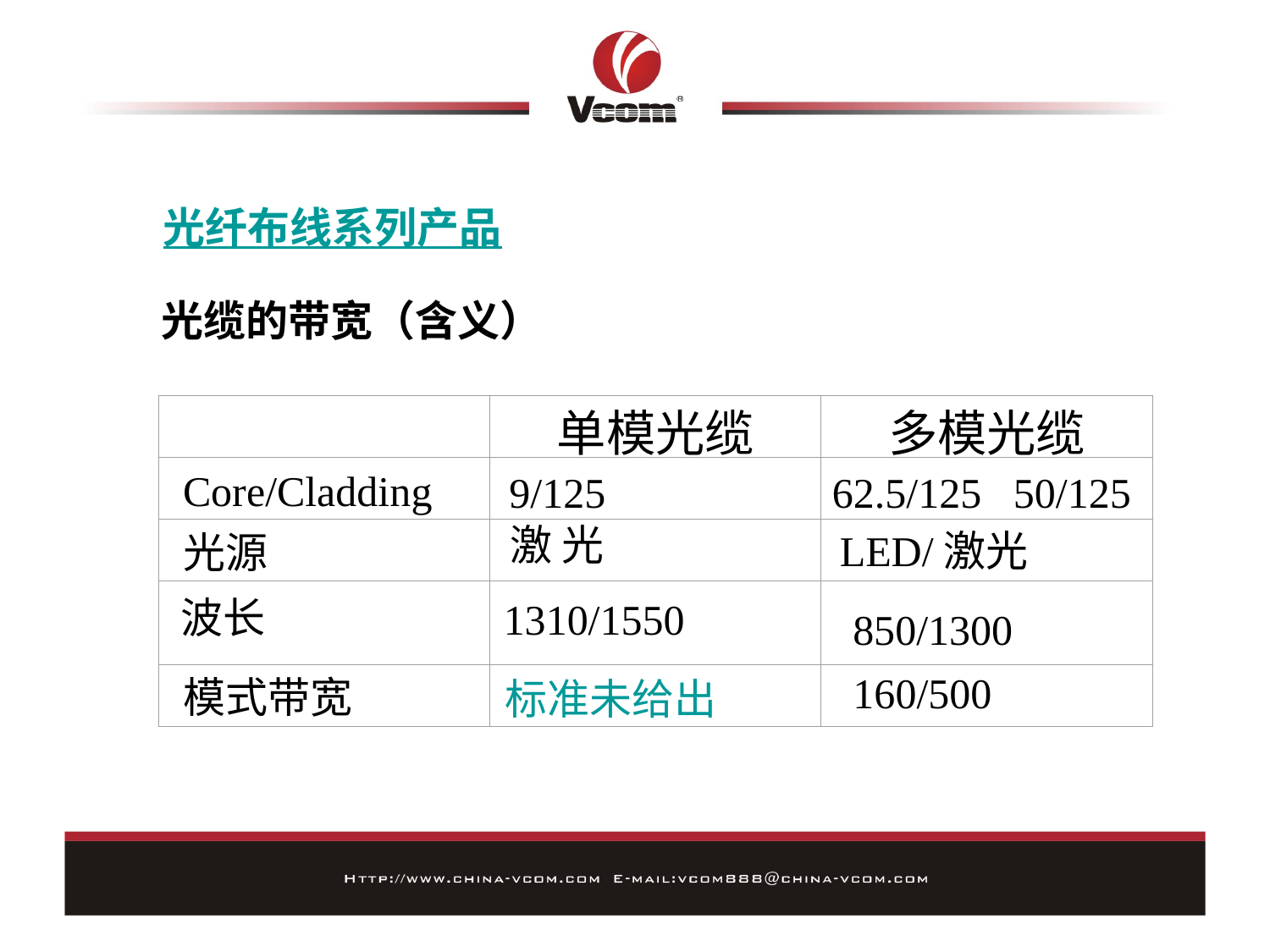

光纤布线系列产品
光缆的带宽（含义）

单模光缆

多模光缆

Core/Cladding

9/125
62.5/125   50/125

激 光
LED/激光

光源

波长
1310/1550

850/1300

160/500

模式带宽

标准未给出